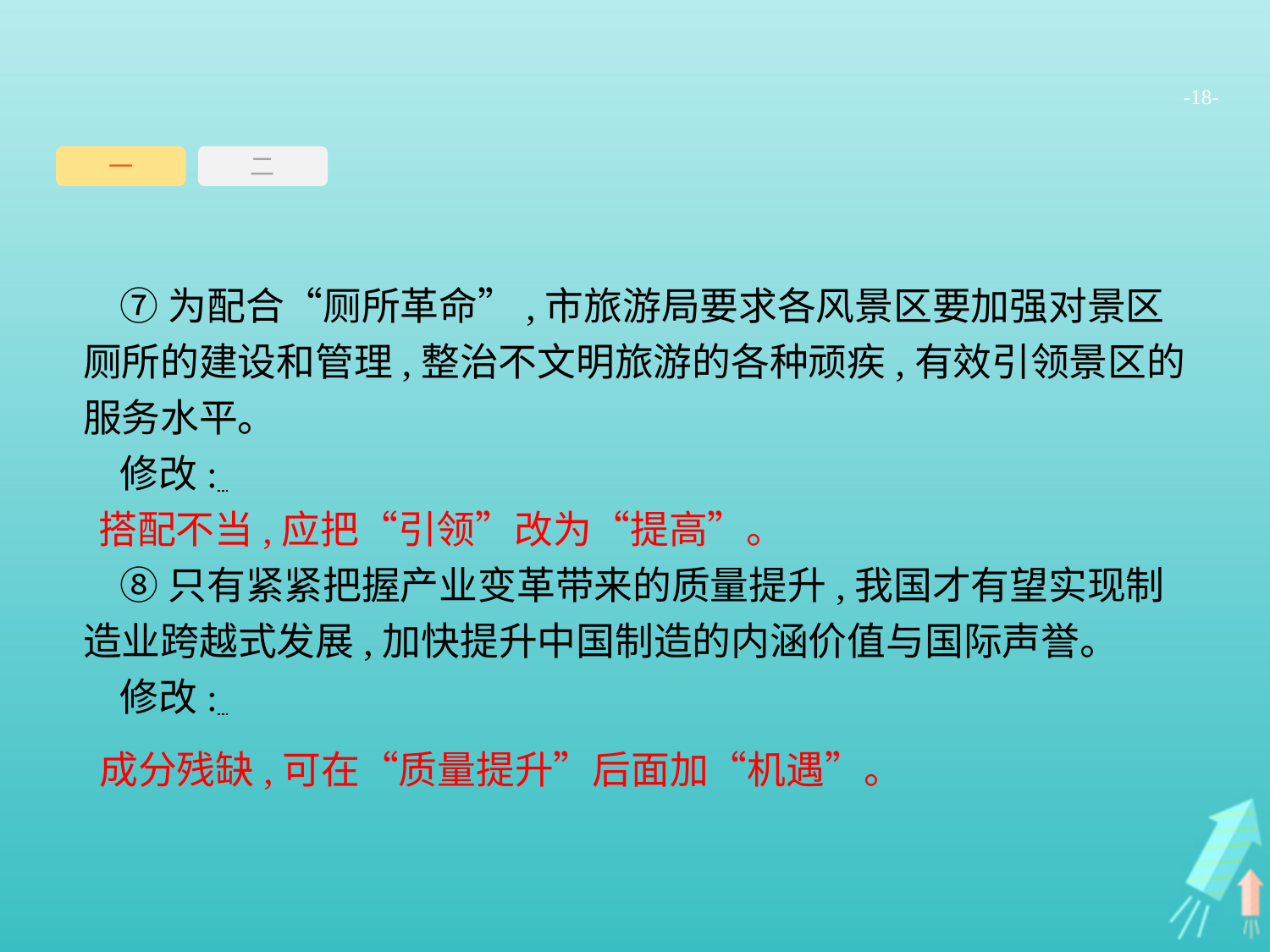

-18-
一
二
⑦为配合“厕所革命”,市旅游局要求各风景区要加强对景区厕所的建设和管理,整治不文明旅游的各种顽疾,有效引领景区的服务水平。
修改:

⑧只有紧紧把握产业变革带来的质量提升,我国才有望实现制造业跨越式发展,加快提升中国制造的内涵价值与国际声誉。
修改:
搭配不当,应把“引领”改为“提高”。
成分残缺,可在“质量提升”后面加“机遇”。